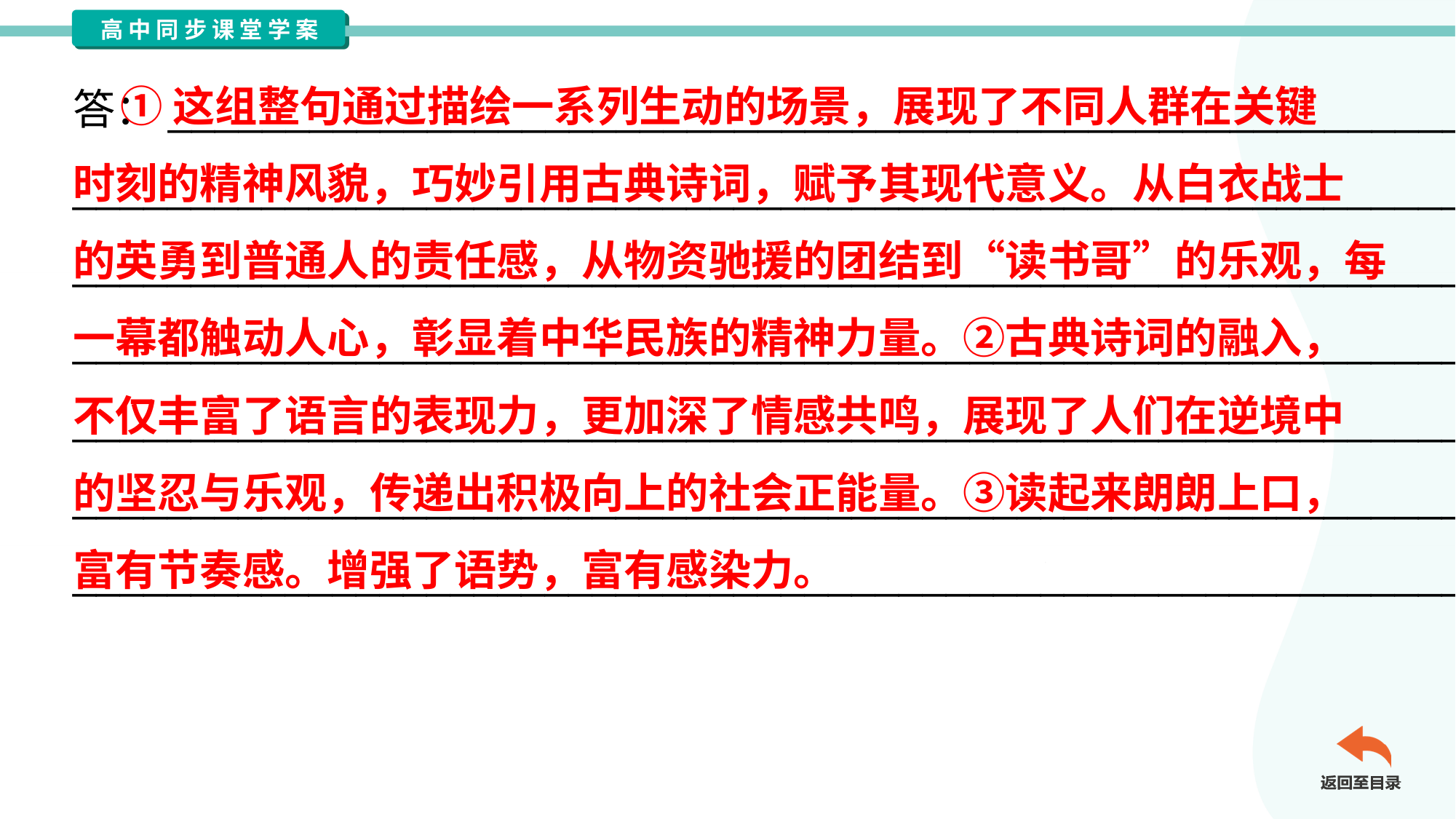

①这组整句通过描绘一系列生动的场景，展现了不同人群在关键
时刻的精神风貌，巧妙引用古典诗词，赋予其现代意义。从白衣战士
的英勇到普通人的责任感，从物资驰援的团结到“读书哥”的乐观，每
一幕都触动人心，彰显着中华民族的精神力量。②古典诗词的融入，
不仅丰富了语言的表现力，更加深了情感共鸣，展现了人们在逆境中
的坚忍与乐观，传递出积极向上的社会正能量。③读起来朗朗上口，
富有节奏感。增强了语势，富有感染力。
答：_________________________________________________________
_____________________________________________________________
_____________________________________________________________
_____________________________________________________________
_____________________________________________________________
_____________________________________________________________
_____________________________________________________________